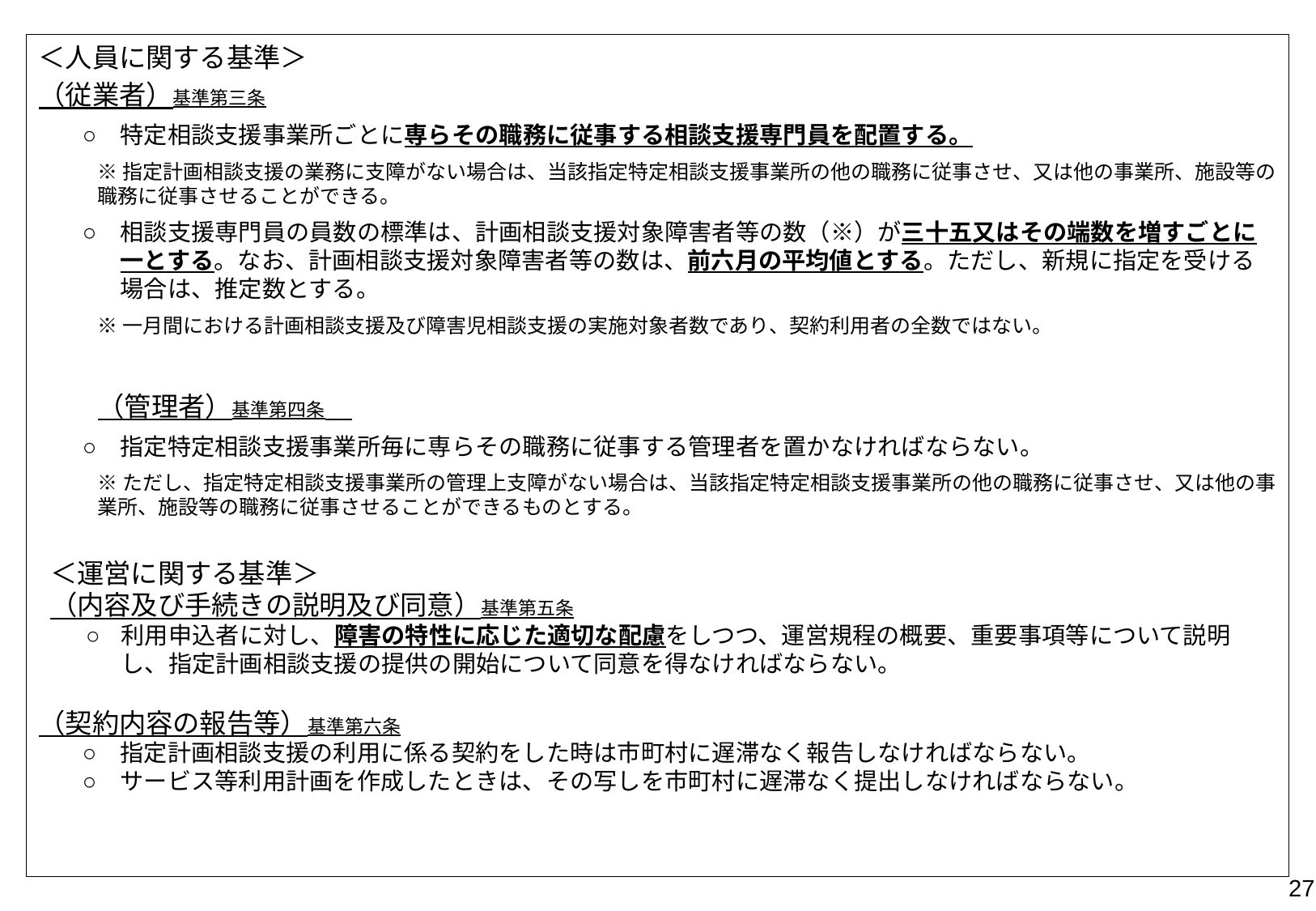

＜人員に関する基準＞
（従業者）基準第三条
特定相談支援事業所ごとに専らその職務に従事する相談支援専門員を配置する。
※指定計画相談支援の業務に支障がない場合は、当該指定特定相談支援事業所の他の職務に従事させ、又は他の事業所、施設等の職務に従事させることができる。
相談支援専門員の員数の標準は、計画相談支援対象障害者等の数（※）が三十五又はその端数を増すごとに一とする。なお、計画相談支援対象障害者等の数は、前六月の平均値とする。ただし、新規に指定を受ける場合は、推定数とする。
※一月間における計画相談支援及び障害児相談支援の実施対象者数であり、契約利用者の全数ではない。

（管理者）基準第四条
指定特定相談支援事業所毎に専らその職務に従事する管理者を置かなければならない。
※ただし、指定特定相談支援事業所の管理上支障がない場合は、当該指定特定相談支援事業所の他の職務に従事させ、又は他の事業所、施設等の職務に従事させることができるものとする。

＜運営に関する基準＞
（内容及び手続きの説明及び同意）基準第五条
利用申込者に対し、障害の特性に応じた適切な配慮をしつつ、運営規程の概要、重要事項等について説明し、指定計画相談支援の提供の開始について同意を得なければならない。

（契約内容の報告等）基準第六条
指定計画相談支援の利用に係る契約をした時は市町村に遅滞なく報告しなければならない。
サービス等利用計画を作成したときは、その写しを市町村に遅滞なく提出しなければならない。

27